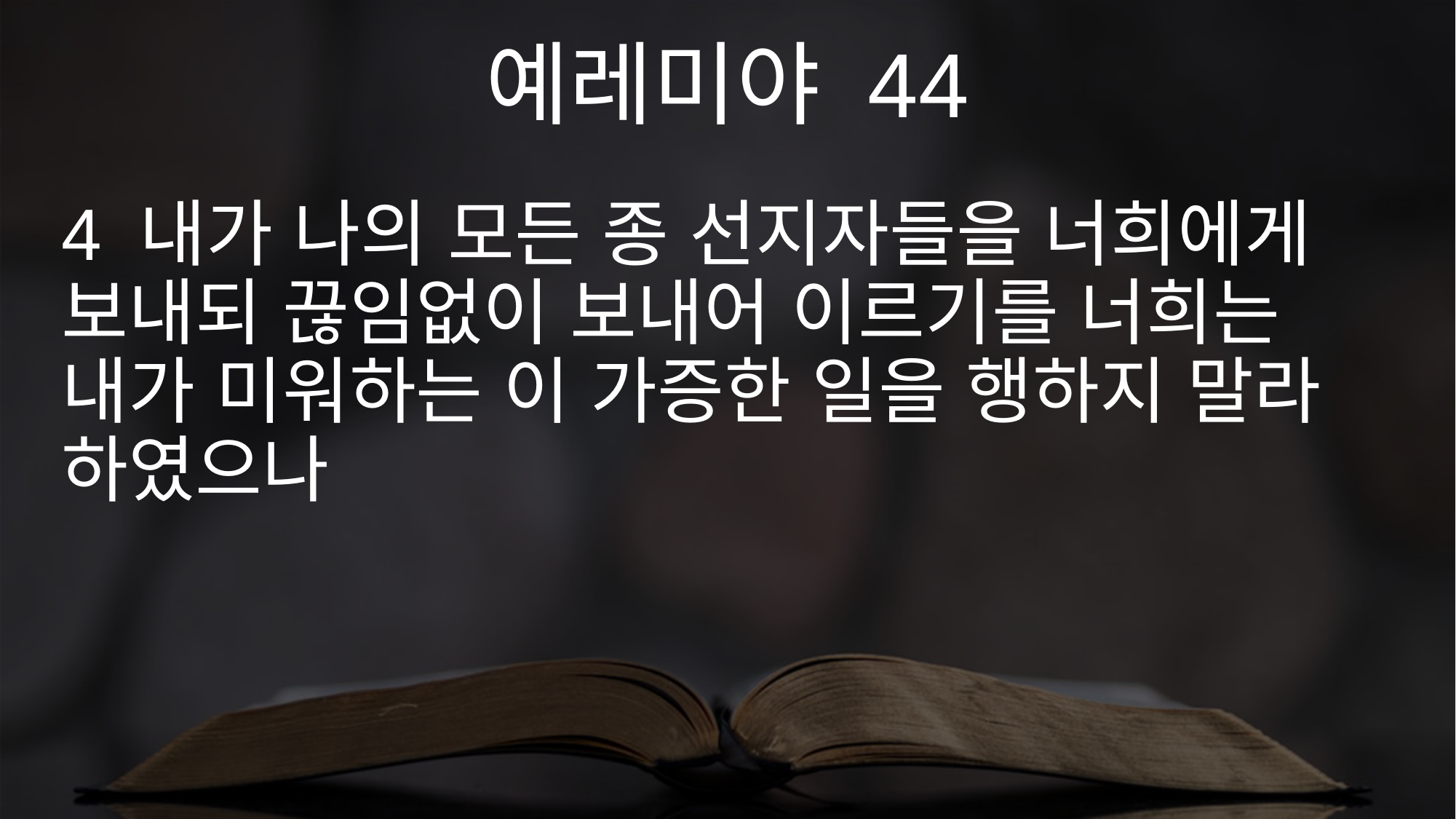

예레미야 44
4 내가 나의 모든 종 선지자들을 너희에게 보내되 끊임없이 보내어 이르기를 너희는 내가 미워하는 이 가증한 일을 행하지 말라 하였으나